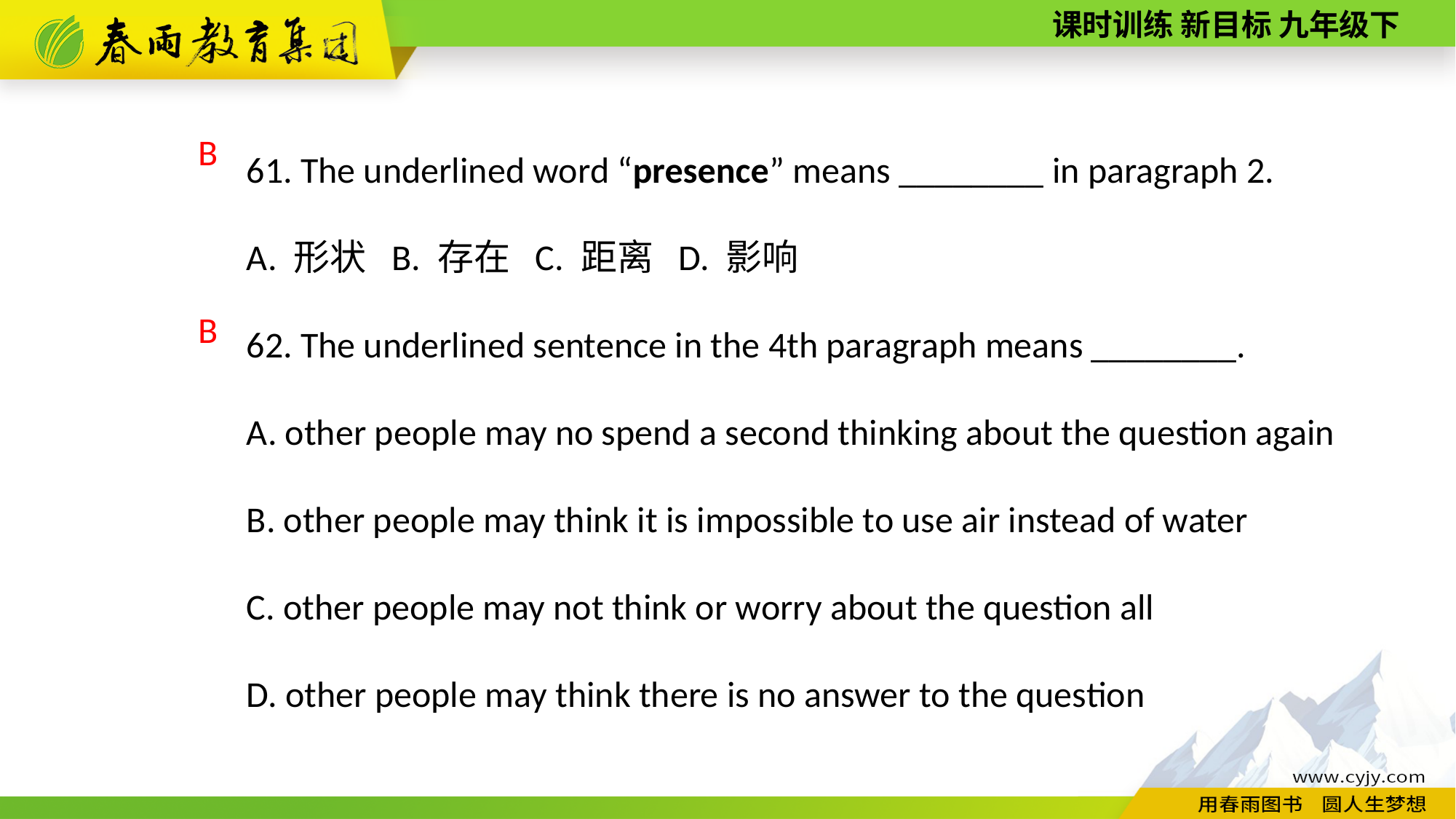

61. The underlined word “presence” means ________ in paragraph 2.
A. 形状  B. 存在  C. 距离  D. 影响
62. The underlined sentence in the 4th paragraph means ________.
A. other people may no spend a second thinking about the question again
B. other people may think it is impossible to use air instead of water
C. other people may not think or worry about the question all
D. other people may think there is no answer to the question
B
B